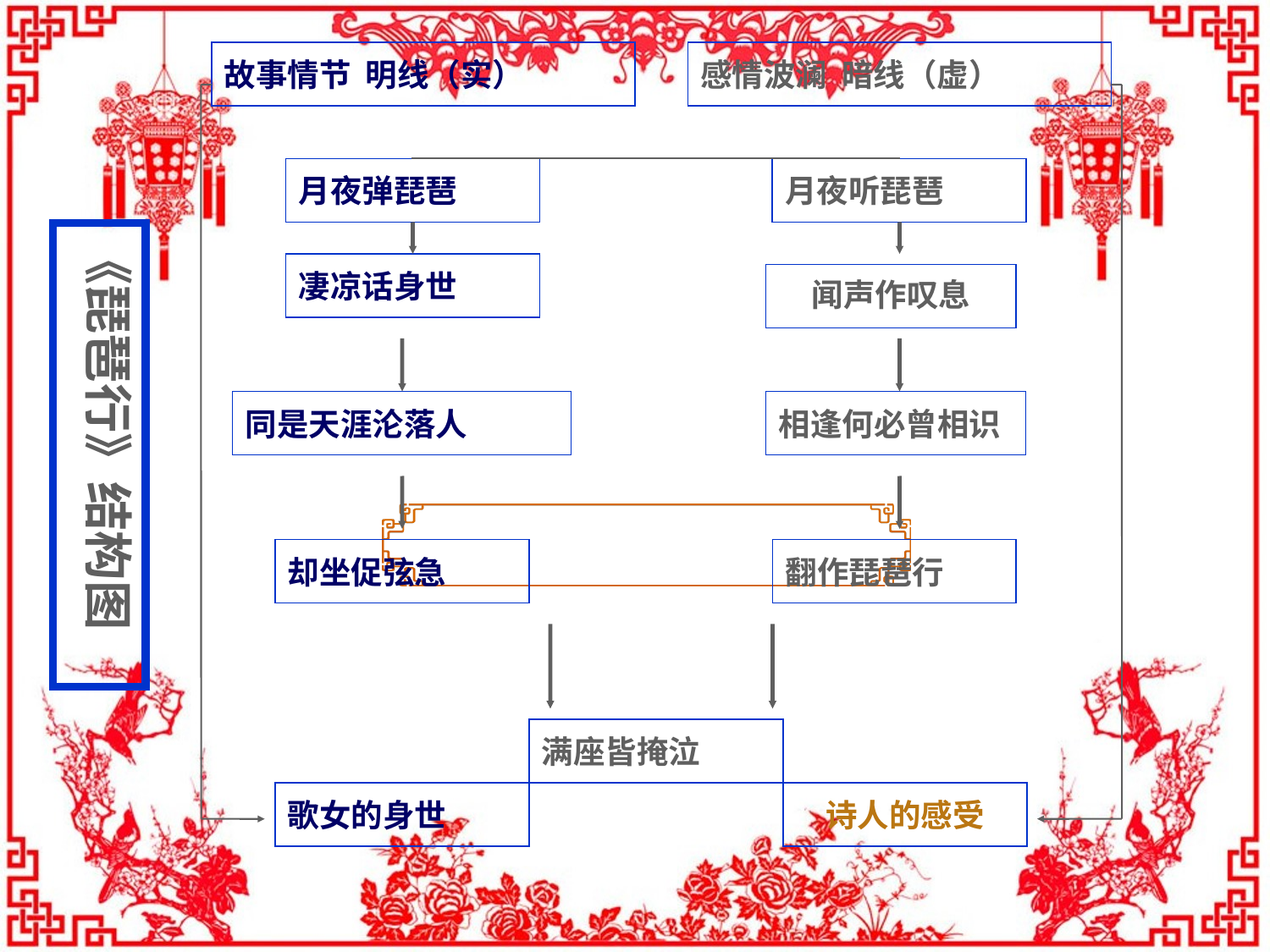

故事情节  明线（实）
感情波澜  暗线（虚）

月夜弹琵琶
月夜听琵琶

《琵琶行》结构图
凄凉话身世
# 闻声作叹息

同是天涯沦落人
相逢何必曾相识

却坐促弦急
翻作琵琶行

满座皆掩泣
歌女的身世
诗人的感受